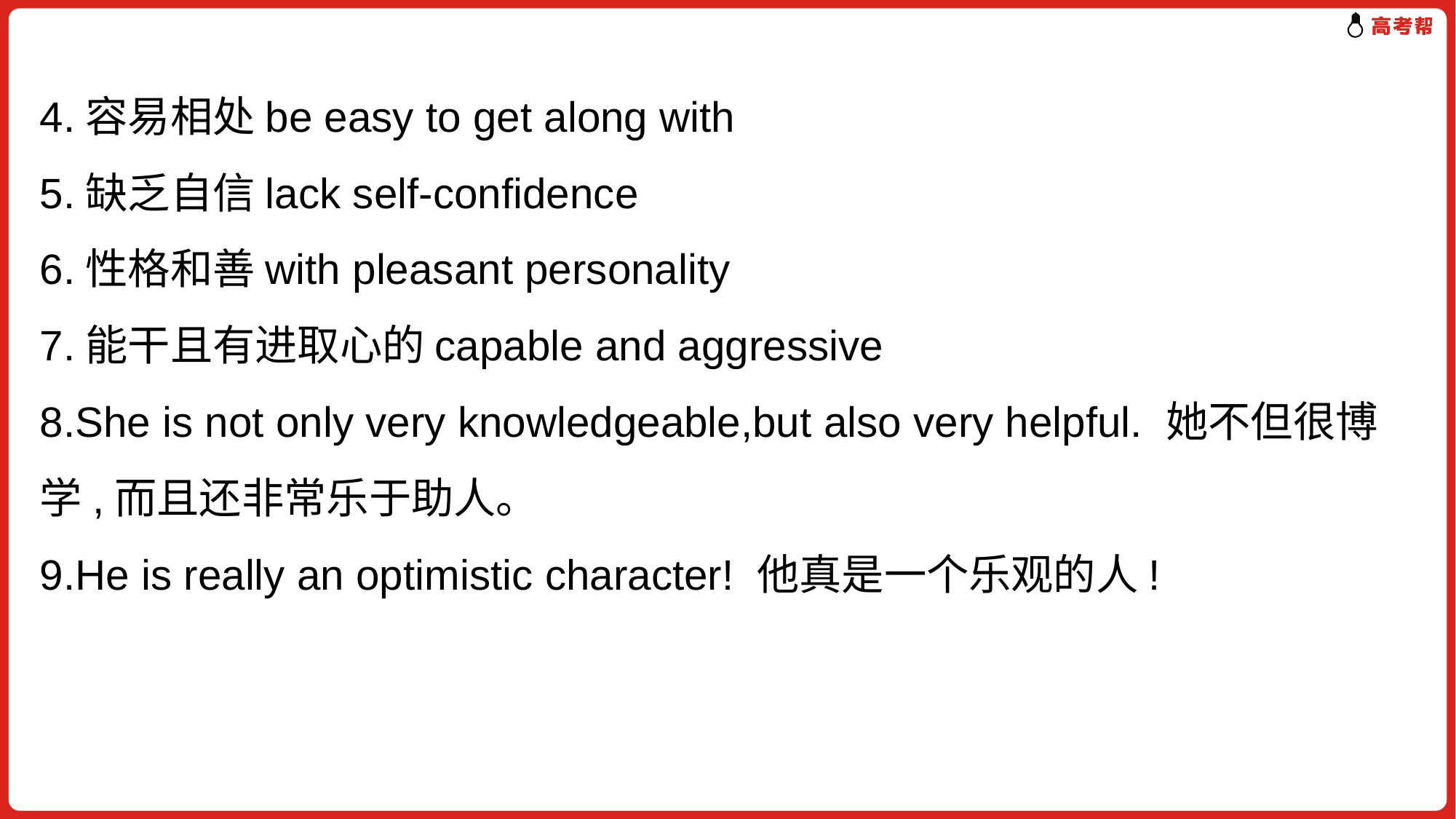

4.容易相处be easy to get along with
5.缺乏自信lack self-confidence
6.性格和善with pleasant personality
7.能干且有进取心的capable and aggressive
8.She is not only very knowledgeable,but also very helpful. 她不但很博学,而且还非常乐于助人。
9.He is really an optimistic character! 他真是一个乐观的人!